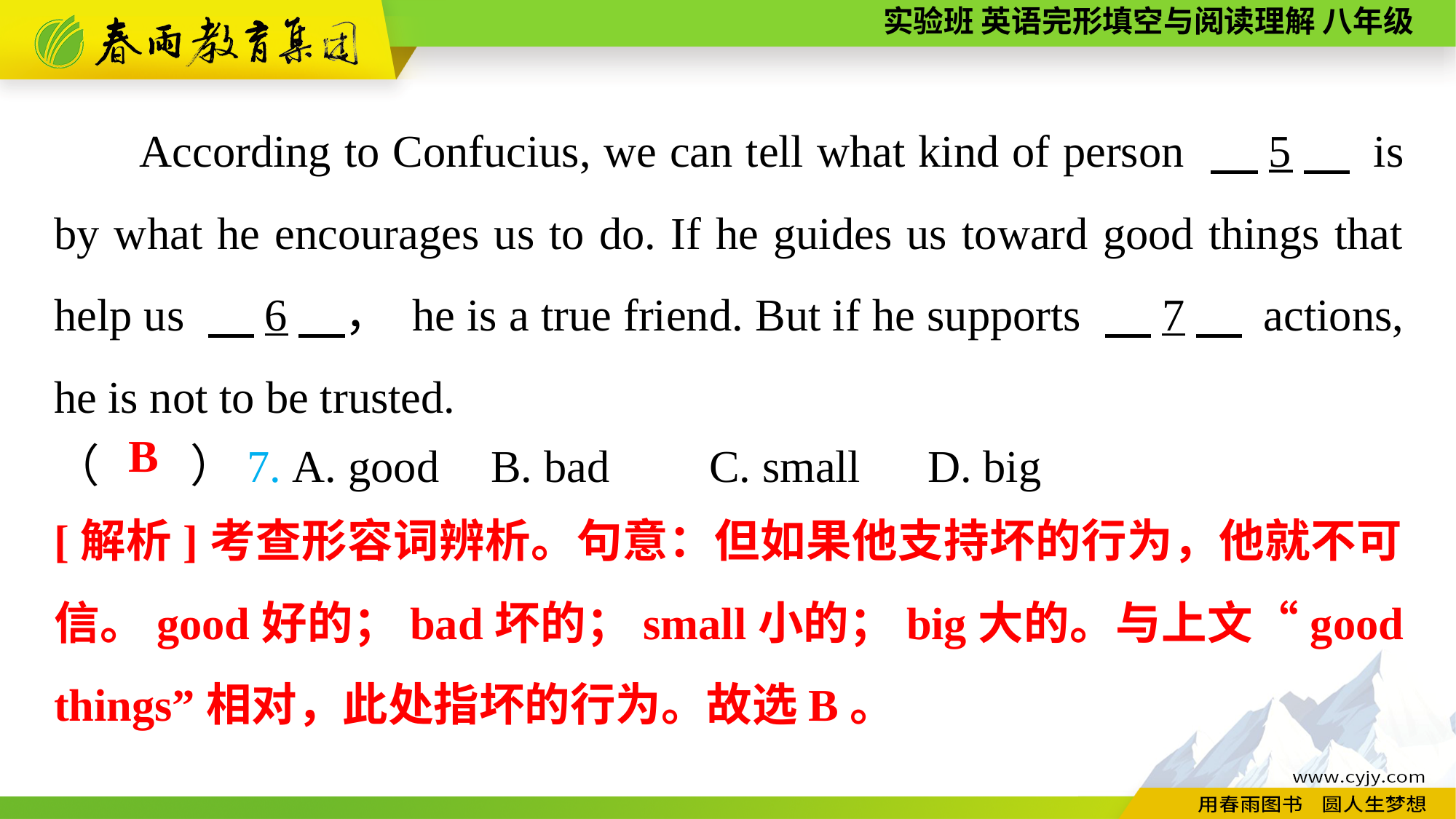

According to Confucius, we can tell what kind of person 　5　 is by what he encourages us to do. If he guides us toward good things that help us 　6　， he is a true friend. But if he supports 　7　 actions, he is not to be trusted.
（　　）7. A. good	B. bad	C. small	D. big
B
[解析]考查形容词辨析。句意：但如果他支持坏的行为，他就不可信。good好的；bad坏的；small小的；big大的。与上文“good things”相对，此处指坏的行为。故选B。